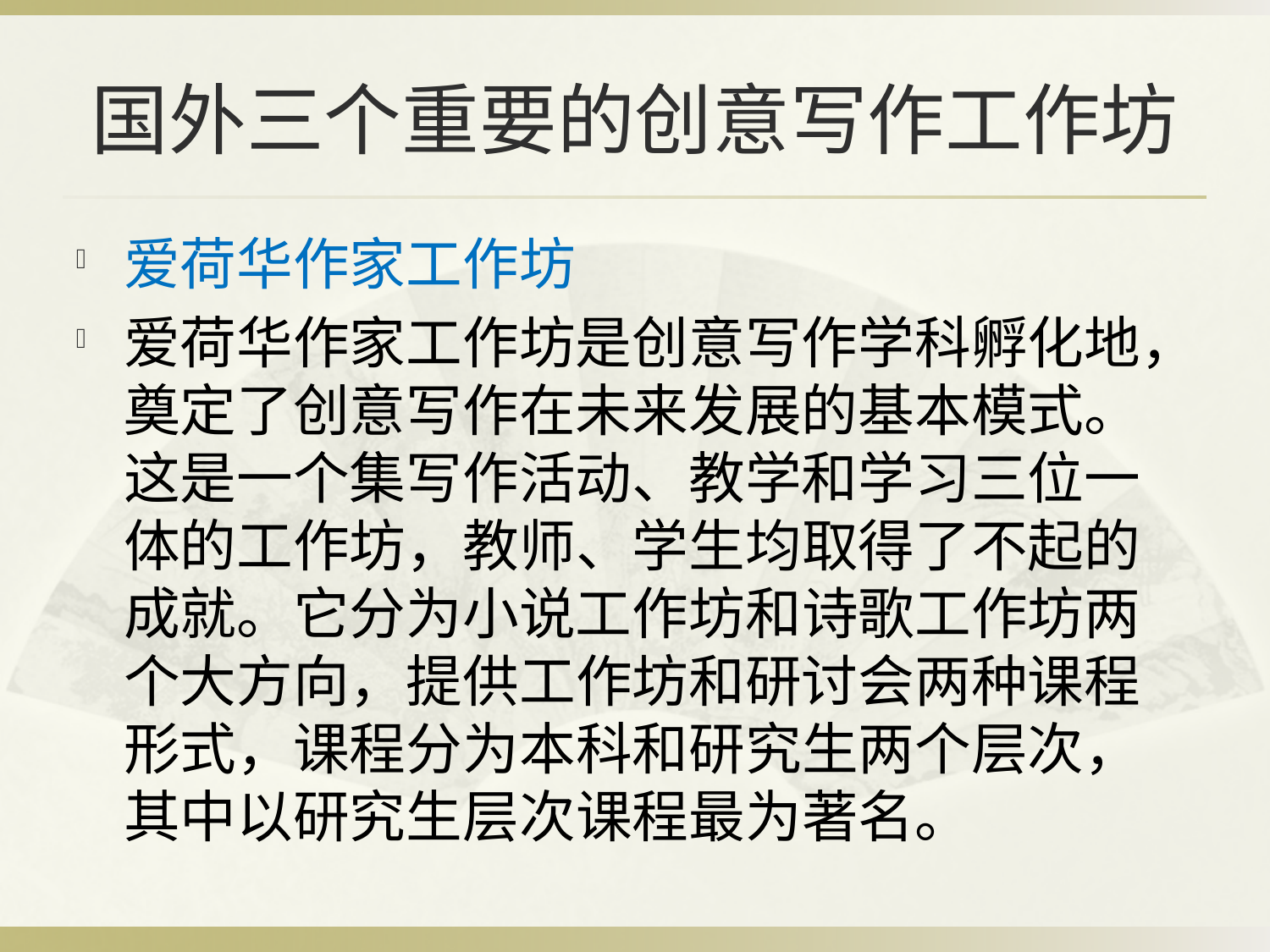

# 国外三个重要的创意写作工作坊
爱荷华作家工作坊
爱荷华作家工作坊是创意写作学科孵化地，奠定了创意写作在未来发展的基本模式。这是一个集写作活动、教学和学习三位一体的工作坊，教师、学生均取得了不起的成就。它分为小说工作坊和诗歌工作坊两个大方向，提供工作坊和研讨会两种课程形式，课程分为本科和研究生两个层次，其中以研究生层次课程最为著名。